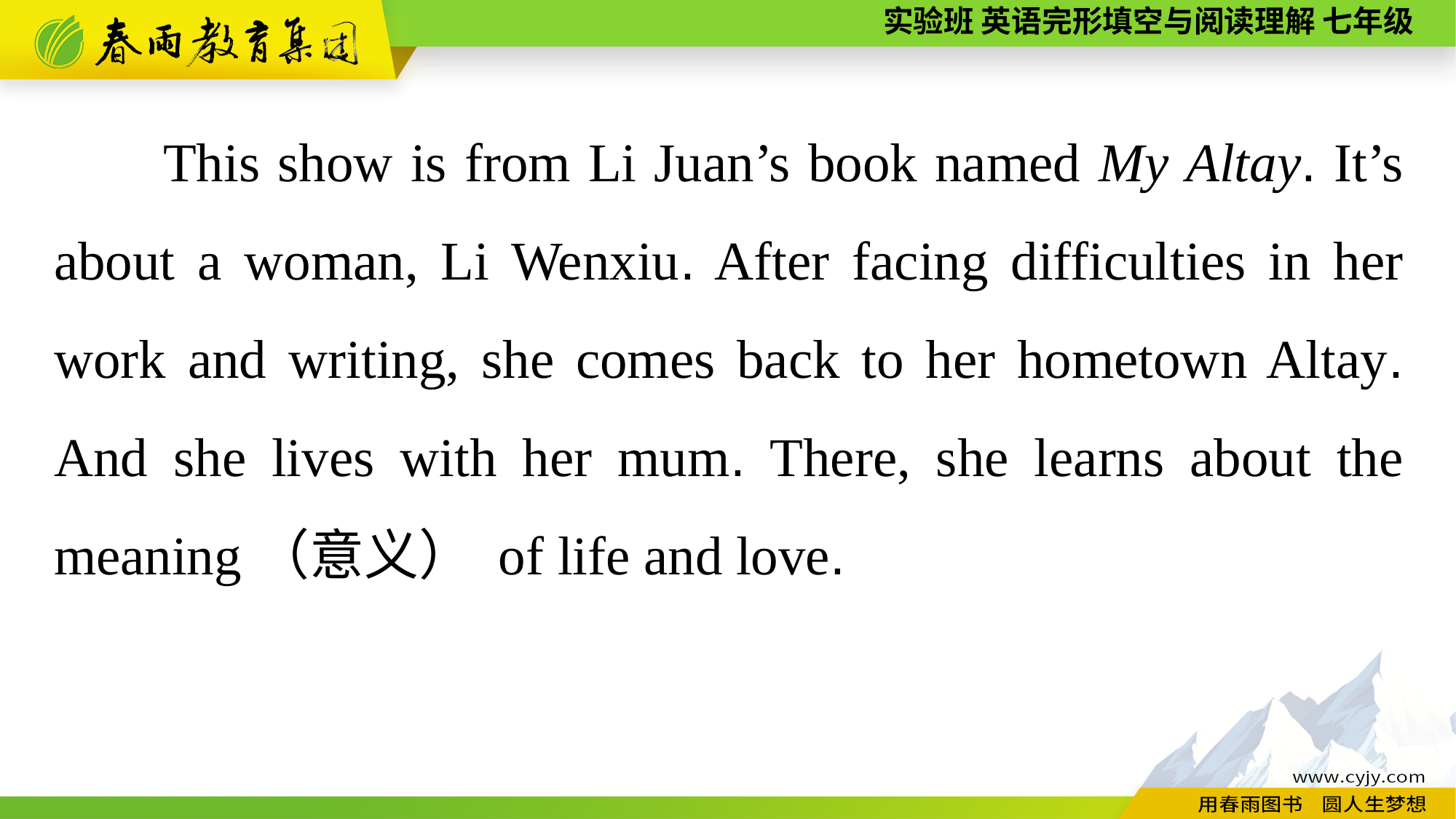

This show is from Li Juan’s book named My Altay. It’s about a woman, Li Wenxiu. After facing difficulties in her work and writing, she comes back to her hometown Altay. And she lives with her mum. There, she learns about the meaning（意义） of life and love.